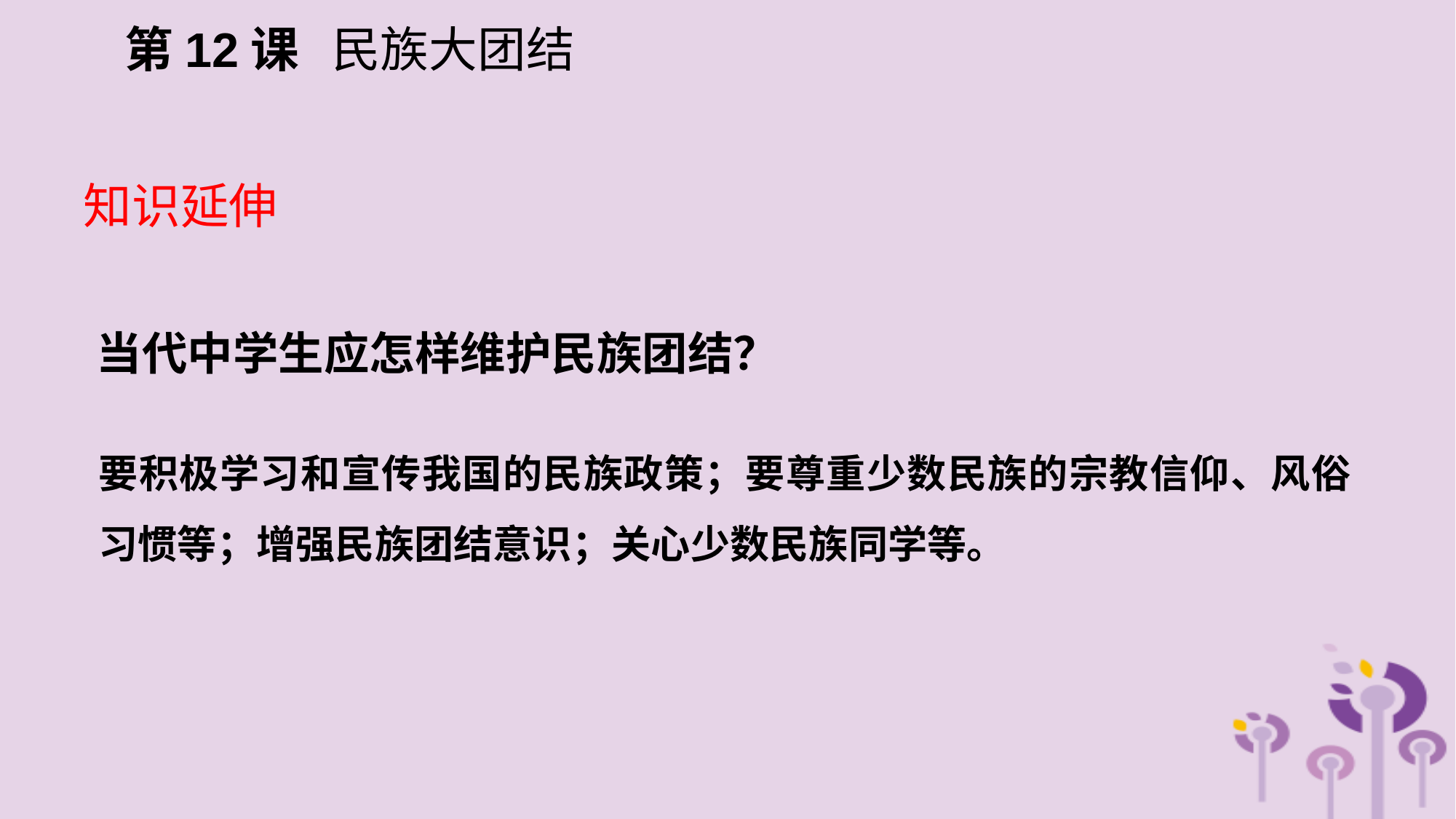

第12课   民族大团结
知识延伸
当代中学生应怎样维护民族团结？
要积极学习和宣传我国的民族政策；要尊重少数民族的宗教信仰、风俗习惯等；增强民族团结意识；关心少数民族同学等。